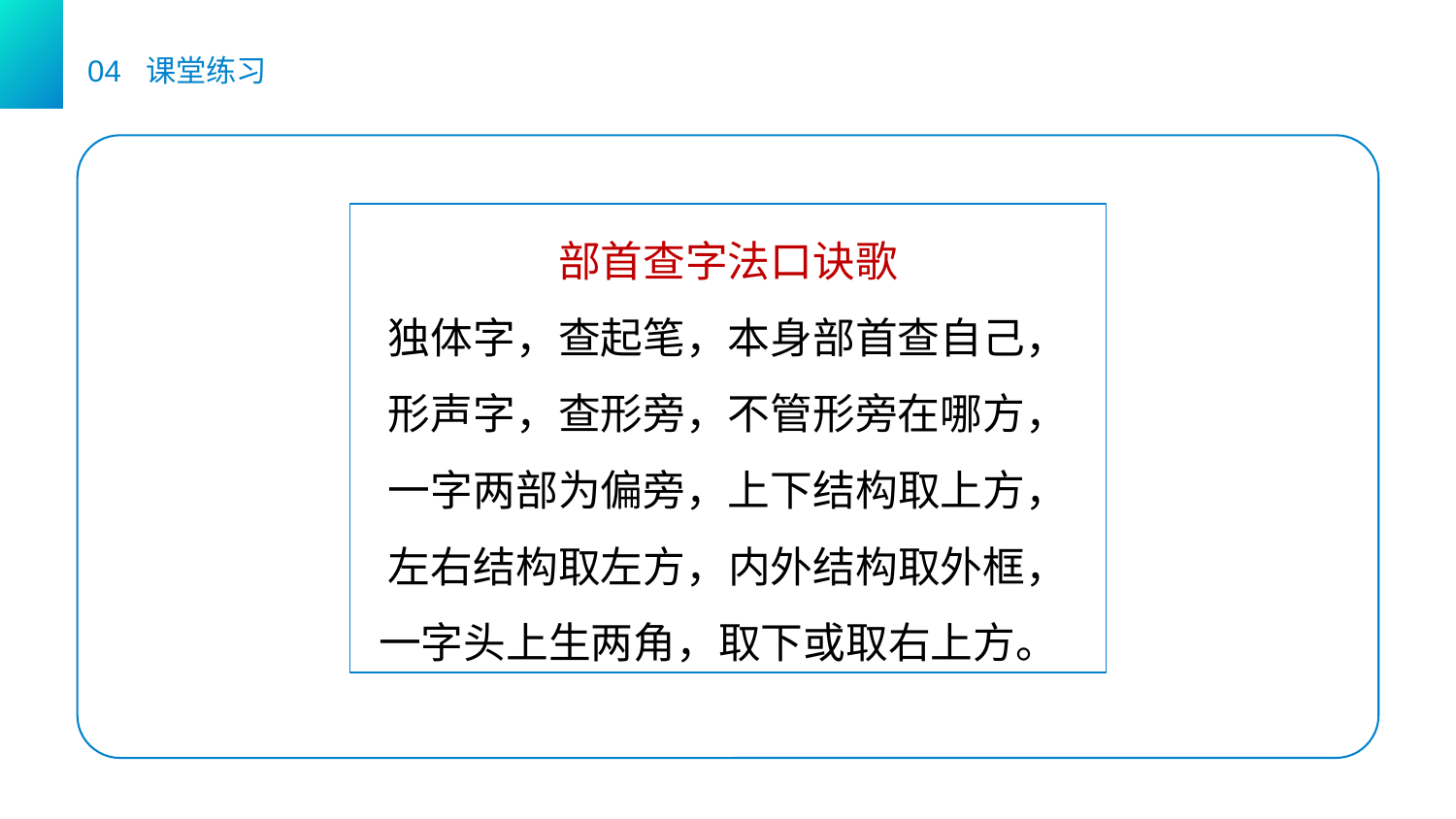

04  课堂练习

部首查字法口诀歌
独体字，查起笔，本身部首查自己，
形声字，查形旁，不管形旁在哪方，
一字两部为偏旁，上下结构取上方，
左右结构取左方，内外结构取外框，
一字头上生两角，取下或取右上方。